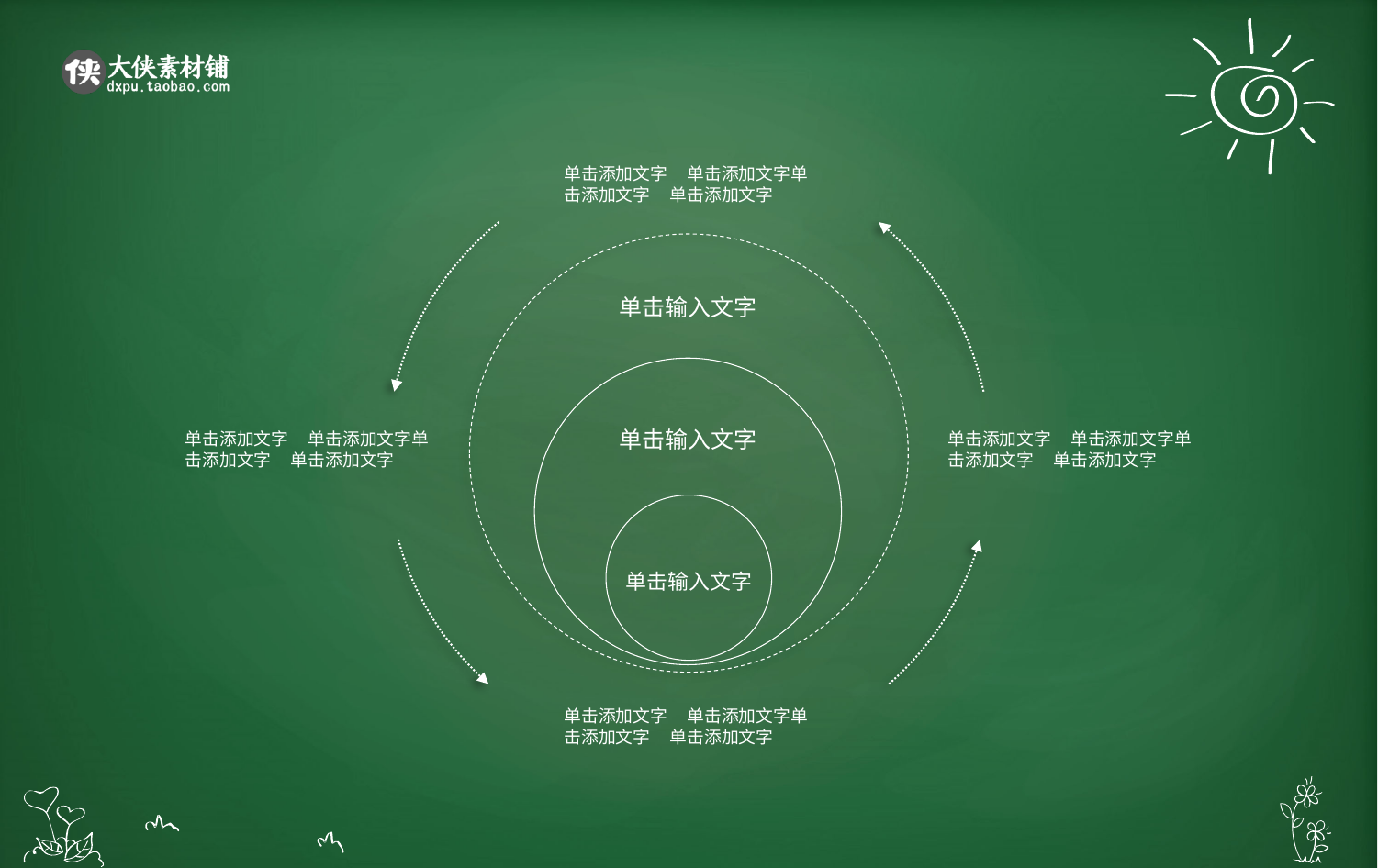

单击添加文字     单击添加文字单击添加文字     单击添加文字

单击输入文字

单击输入文字
单击添加文字     单击添加文字单击添加文字     单击添加文字
单击添加文字     单击添加文字单击添加文字     单击添加文字

单击输入文字

单击添加文字     单击添加文字单击添加文字     单击添加文字